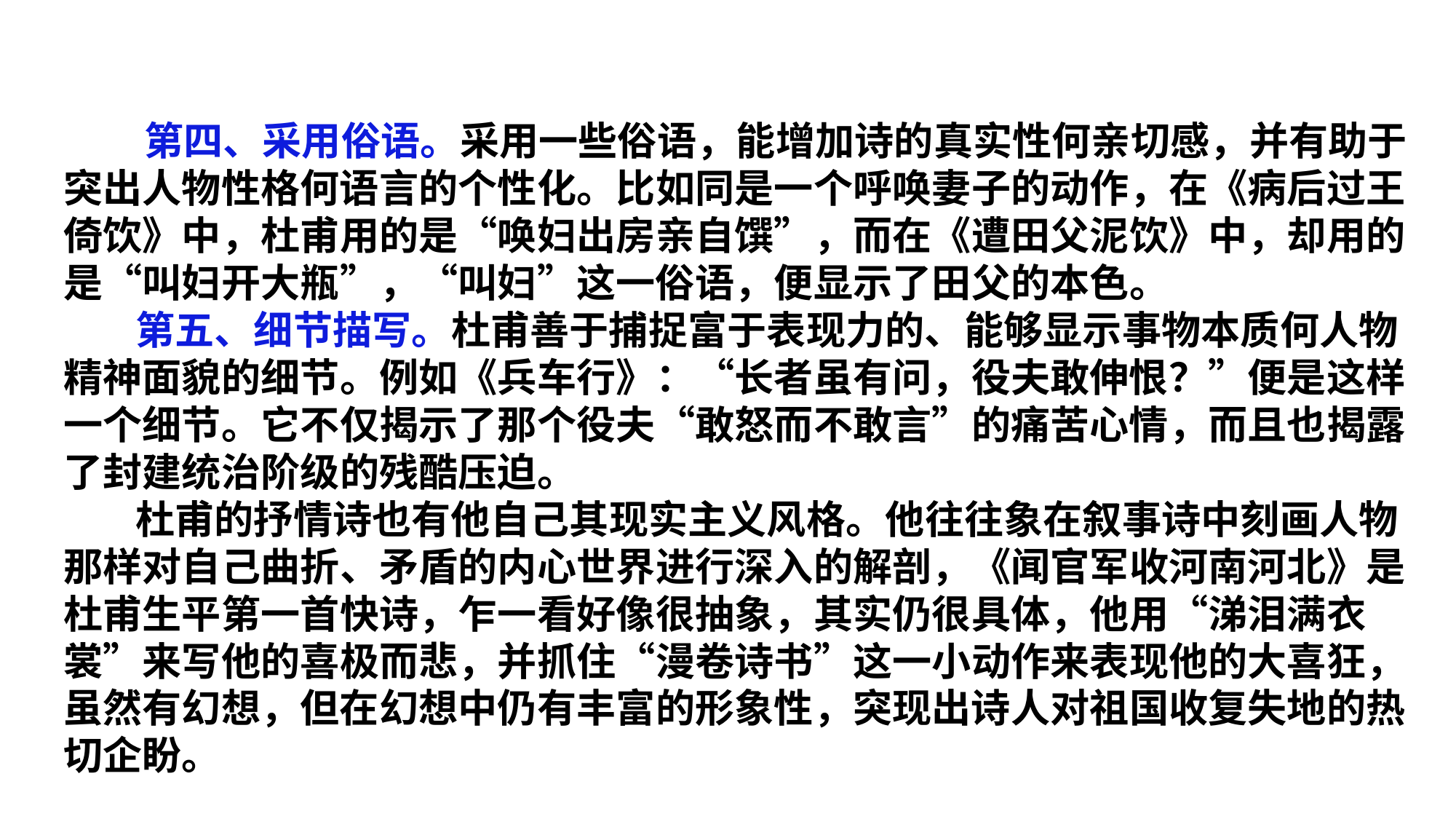

第四、采用俗语。采用一些俗语，能增加诗的真实性何亲切感，并有助于突出人物性格何语言的个性化。比如同是一个呼唤妻子的动作，在《病后过王倚饮》中，杜甫用的是“唤妇出房亲自馔”，而在《遭田父泥饮》中，却用的是“叫妇开大瓶”，“叫妇”这一俗语，便显示了田父的本色。
       第五、细节描写。杜甫善于捕捉富于表现力的、能够显示事物本质何人物精神面貌的细节。例如《兵车行》：“长者虽有问，役夫敢伸恨？”便是这样一个细节。它不仅揭示了那个役夫“敢怒而不敢言”的痛苦心情，而且也揭露了封建统治阶级的残酷压迫。
       杜甫的抒情诗也有他自己其现实主义风格。他往往象在叙事诗中刻画人物那样对自己曲折、矛盾的内心世界进行深入的解剖，《闻官军收河南河北》是杜甫生平第一首快诗，乍一看好像很抽象，其实仍很具体，他用“涕泪满衣裳”来写他的喜极而悲，并抓住“漫卷诗书”这一小动作来表现他的大喜狂，虽然有幻想，但在幻想中仍有丰富的形象性，突现出诗人对祖国收复失地的热切企盼。